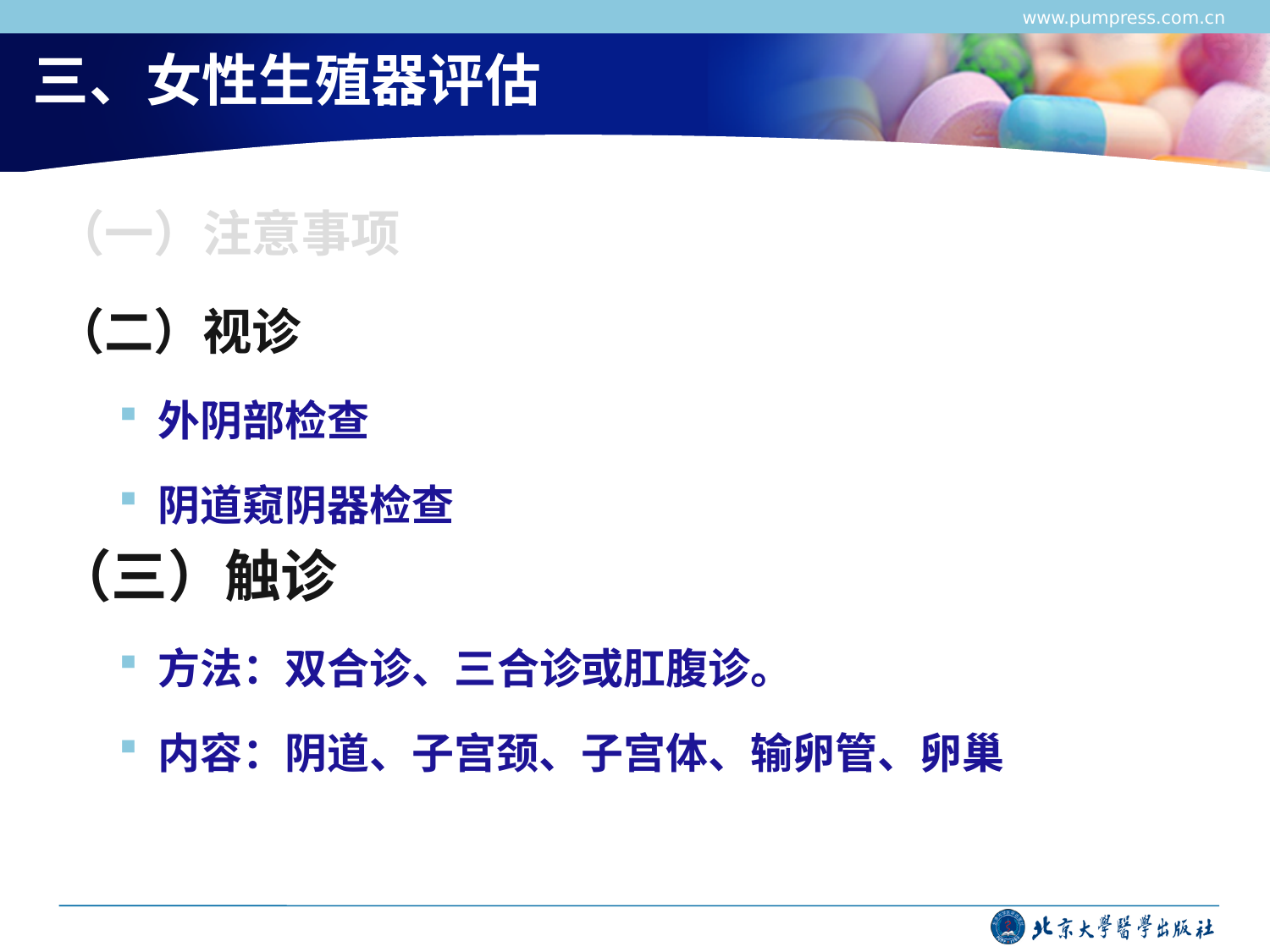

www.pumpress.com.cn
# 三、女性生殖器评估
（一）注意事项
（二）视诊
外阴部检查
阴道窥阴器检查
（三）触诊
方法：双合诊、三合诊或肛腹诊。
内容：阴道、子宫颈、子宫体、输卵管、卵巢